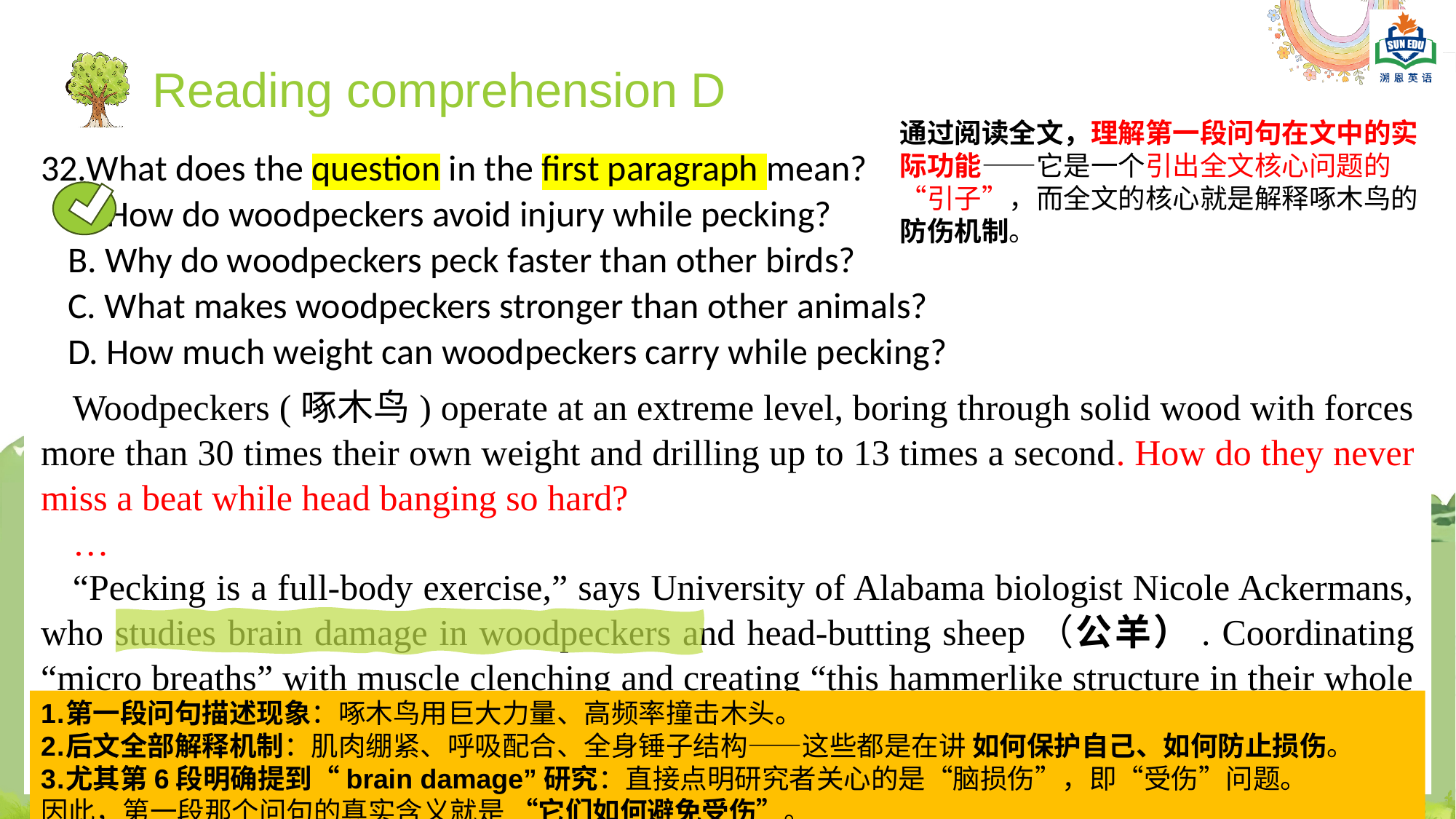

Reading comprehension D
通过阅读全文，理解第一段问句在文中的实际功能——它是一个引出全文核心问题的“引子”，而全文的核心就是解释啄木鸟的 防伤机制。
What does the question in the first paragraph mean?
A. How do woodpeckers avoid injury while pecking?
B. Why do woodpeckers peck faster than other birds?
C. What makes woodpeckers stronger than other animals?
D. How much weight can woodpeckers carry while pecking?

Woodpeckers (啄木鸟) operate at an extreme level, boring through solid wood with forces more than 30 times their own weight and drilling up to 13 times a second. How do they never miss a beat while head banging so hard?
…
“Pecking is a full-body exercise,” says University of Alabama biologist Nicole Ackermans, who studies brain damage in woodpeckers and head-butting sheep（公羊）. Coordinating “micro breaths” with muscle clenching and creating “this hammerlike structure in their whole body is such a unique approach,” she adds.

第一段问句描述现象：啄木鸟用巨大力量、高频率撞击木头。
后文全部解释机制：肌肉绷紧、呼吸配合、全身锤子结构——这些都是在讲 如何保护自己、如何防止损伤。
尤其第6段明确提到“brain damage”研究：直接点明研究者关心的是“脑损伤”，即“受伤”问题。
因此，第一段那个问句的真实含义就是 “它们如何避免受伤”。